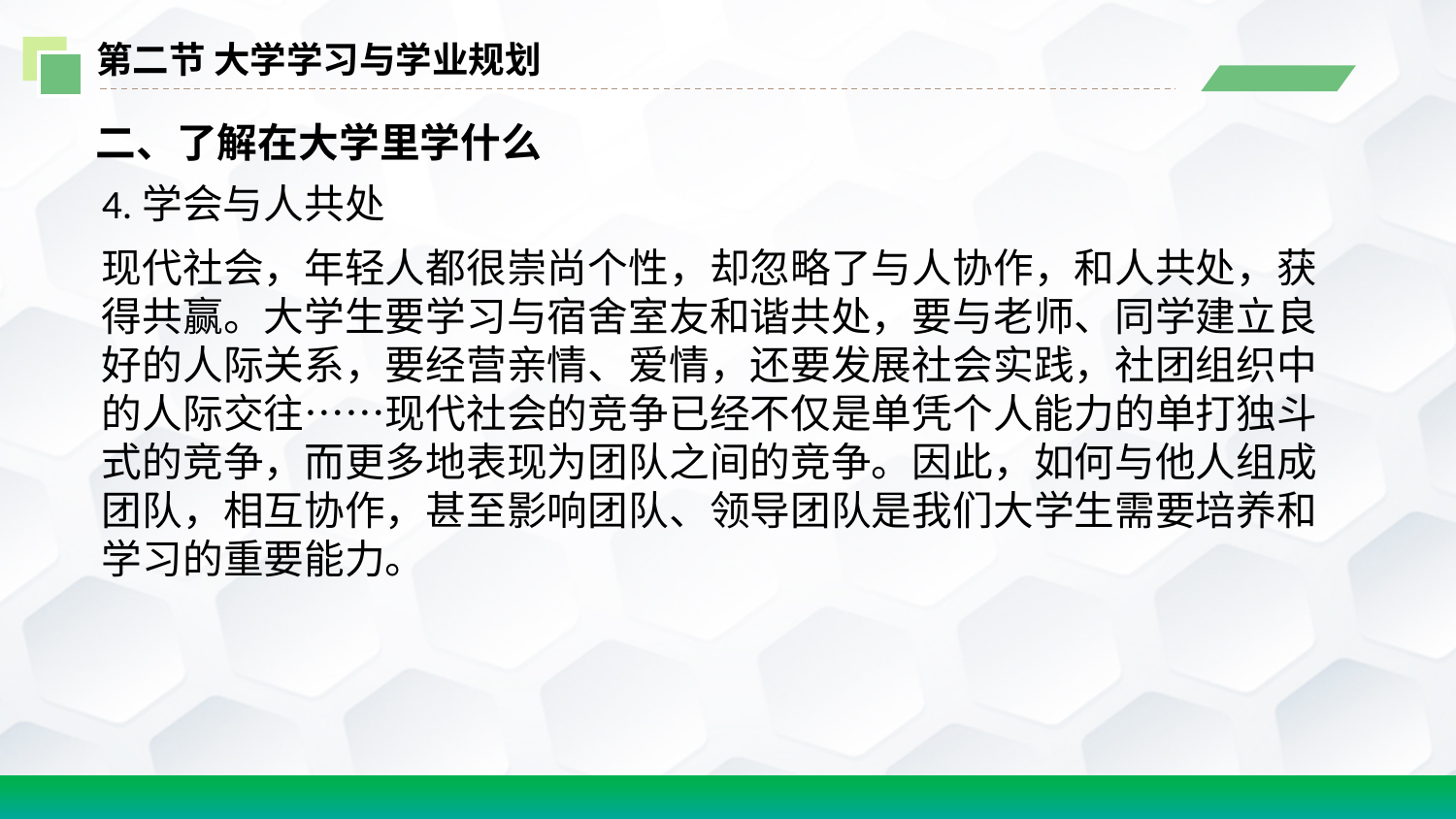

第二节 大学学习与学业规划
二、了解在大学里学什么
4.学会与人共处
现代社会，年轻人都很崇尚个性，却忽略了与人协作，和人共处，获得共赢。大学生要学习与宿舍室友和谐共处，要与老师、同学建立良好的人际关系，要经营亲情、爱情，还要发展社会实践，社团组织中的人际交往……现代社会的竞争已经不仅是单凭个人能力的单打独斗式的竞争，而更多地表现为团队之间的竞争。因此，如何与他人组成团队，相互协作，甚至影响团队、领导团队是我们大学生需要培养和学习的重要能力。